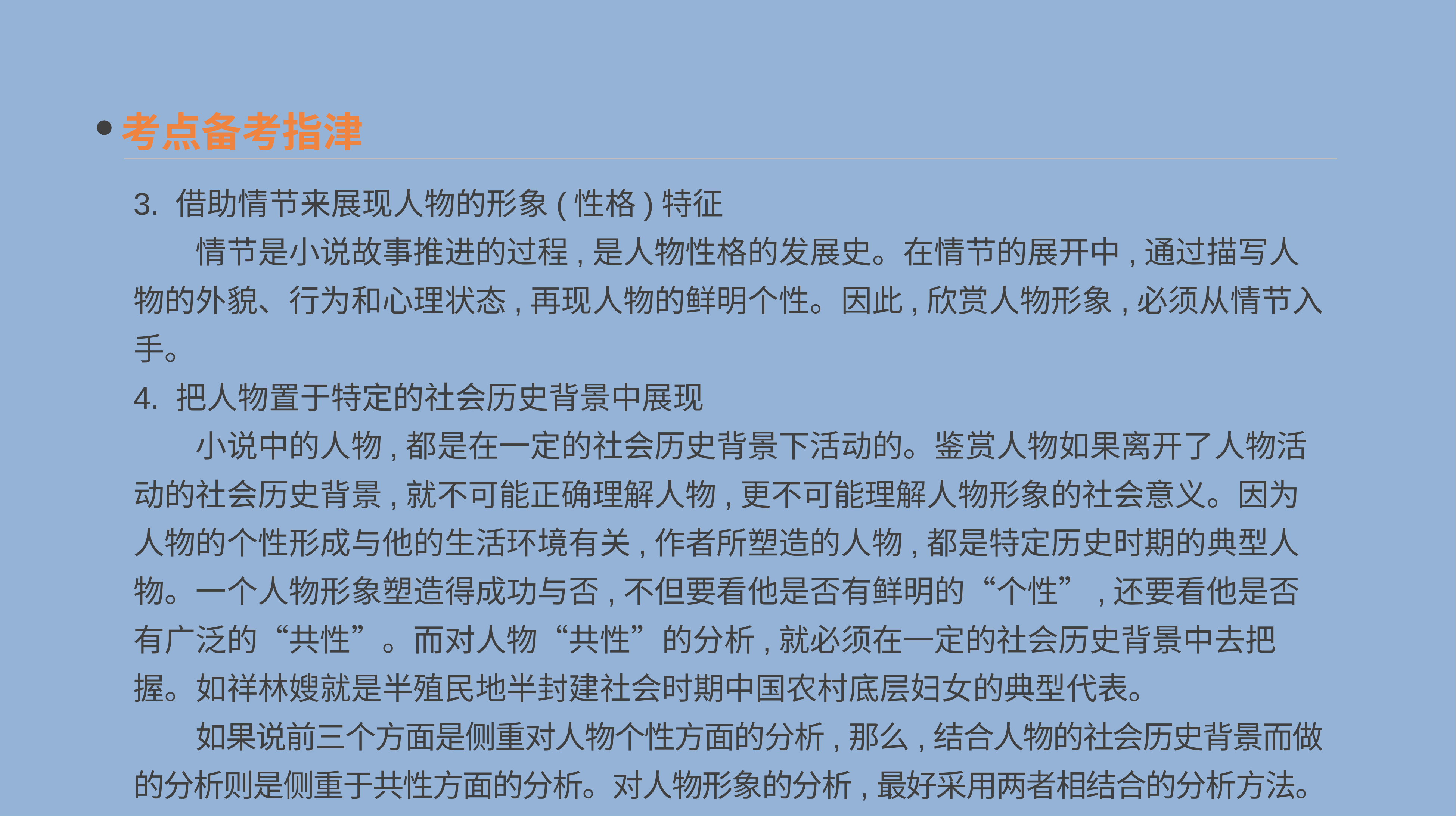

考点备考指津

3. 借助情节来展现人物的形象(性格)特征
　　情节是小说故事推进的过程,是人物性格的发展史。在情节的展开中,通过描写人物的外貌、行为和心理状态,再现人物的鲜明个性。因此,欣赏人物形象,必须从情节入手。
4. 把人物置于特定的社会历史背景中展现
　　小说中的人物,都是在一定的社会历史背景下活动的。鉴赏人物如果离开了人物活动的社会历史背景,就不可能正确理解人物,更不可能理解人物形象的社会意义。因为人物的个性形成与他的生活环境有关,作者所塑造的人物,都是特定历史时期的典型人物。一个人物形象塑造得成功与否,不但要看他是否有鲜明的“个性”,还要看他是否有广泛的“共性”。而对人物“共性”的分析,就必须在一定的社会历史背景中去把握。如祥林嫂就是半殖民地半封建社会时期中国农村底层妇女的典型代表。
　　如果说前三个方面是侧重对人物个性方面的分析,那么,结合人物的社会历史背景而做的分析则是侧重于共性方面的分析。对人物形象的分析,最好采用两者相结合的分析方法。